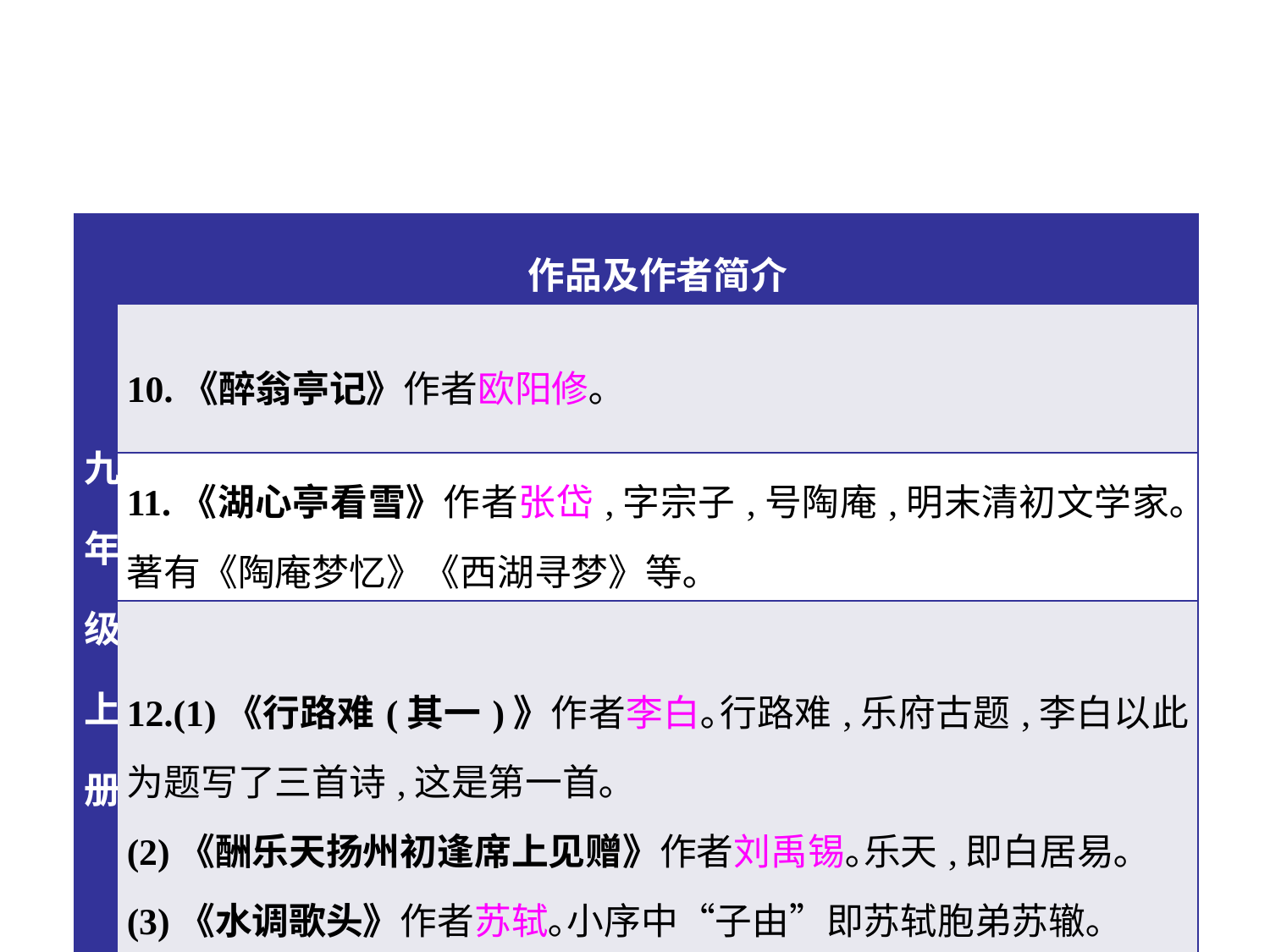

| 九年级上册 | 作品及作者简介 |
| --- | --- |
|  | 10.《醉翁亭记》作者欧阳修｡ |
|  | 11.《湖心亭看雪》作者张岱,字宗子,号陶庵,明末清初文学家｡著有《陶庵梦忆》《西湖寻梦》等｡ |
|  | 12.(1)《行路难(其一)》作者李白｡行路难,乐府古题,李白以此为题写了三首诗,这是第一首｡ (2)《酬乐天扬州初逢席上见赠》作者刘禹锡｡乐天,即白居易｡ (3)《水调歌头》作者苏轼｡小序中“子由”即苏轼胞弟苏辙｡ |